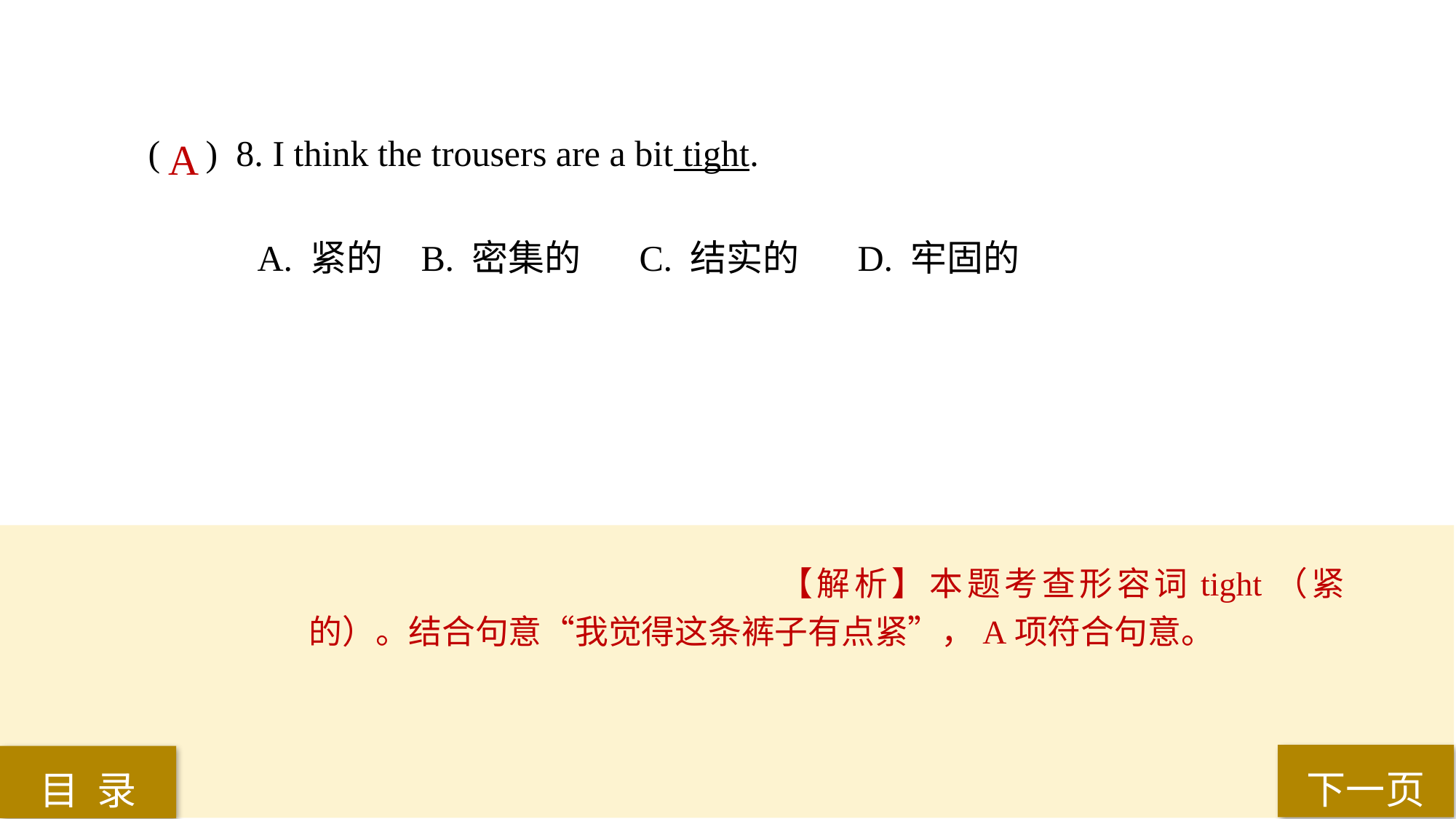

(     )  8. I think the trousers are a bit tight.

A. 紧的 	B. 密集的 	C. 结实的 	D. 牢固的
A
【解析】本题考查形容词tight（紧的）。结合句意“我觉得这条裤子有点紧”，A项符合句意。